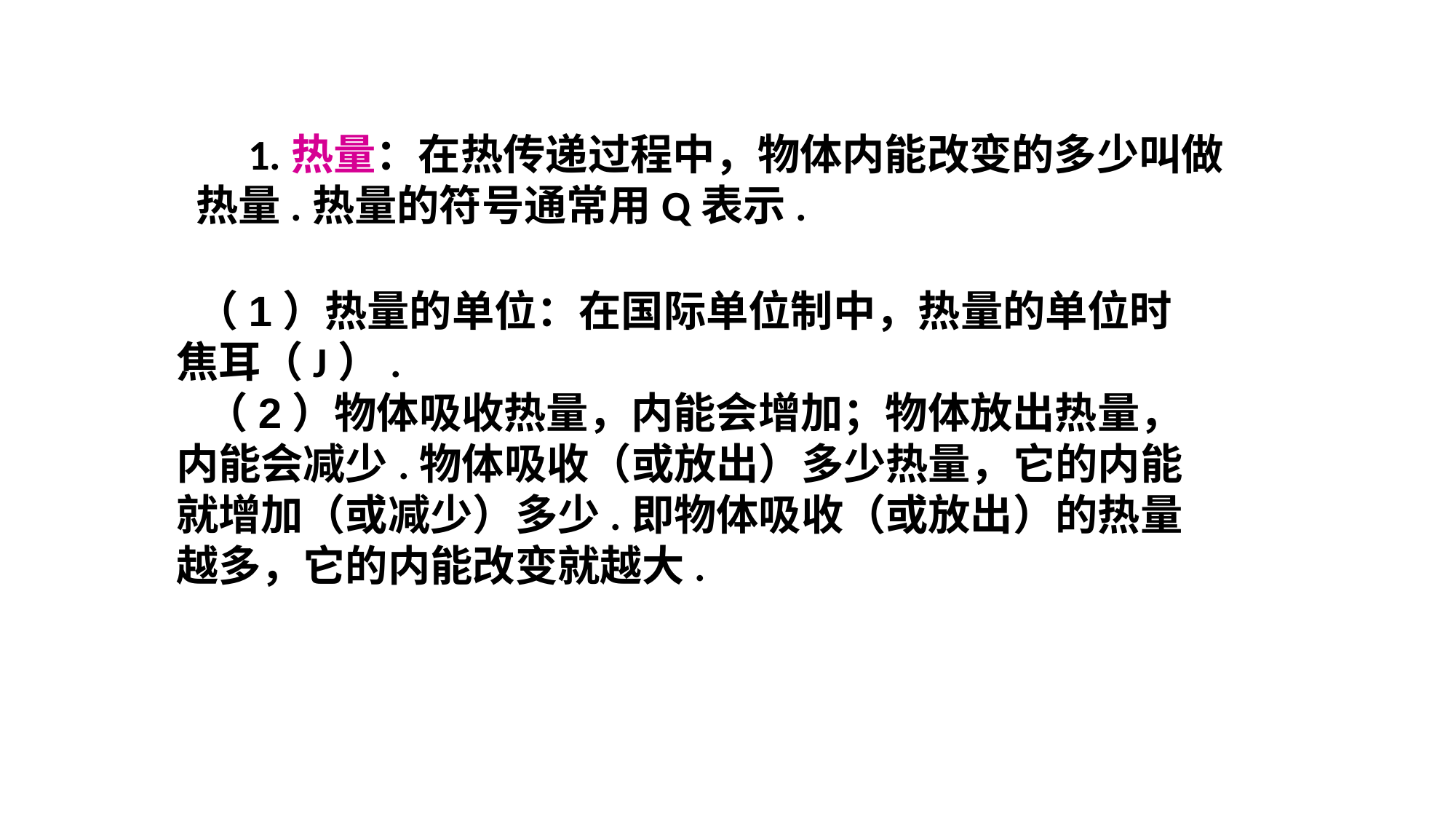

1.热量：在热传递过程中，物体内能改变的多少叫做热量.热量的符号通常用Q表示.
 （1）热量的单位：在国际单位制中，热量的单位时焦耳（J）.
  （2）物体吸收热量，内能会增加；物体放出热量，内能会减少.物体吸收（或放出）多少热量，它的内能就增加（或减少）多少.即物体吸收（或放出）的热量越多，它的内能改变就越大.